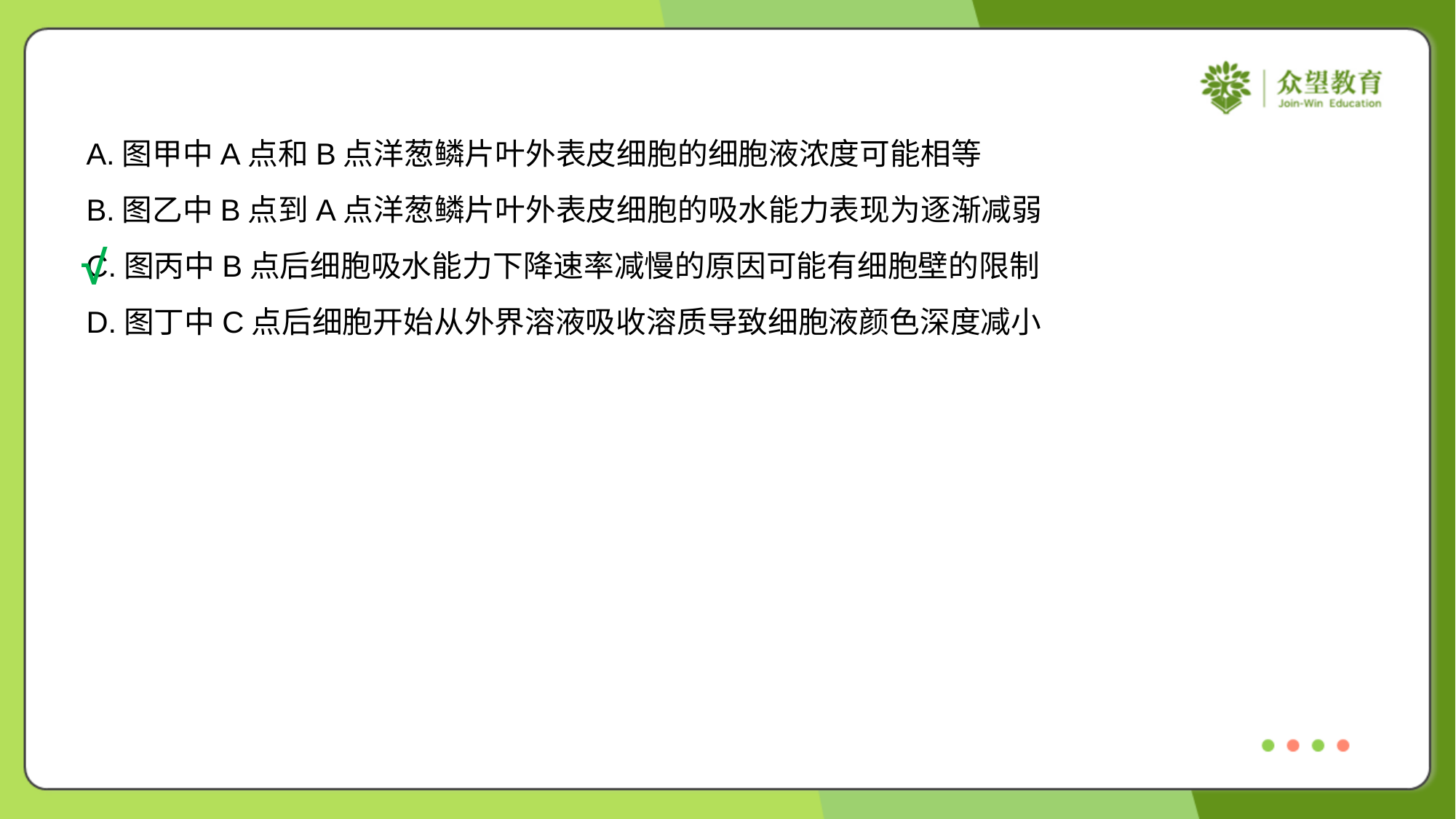

A.图甲中A点和B点洋葱鳞片叶外表皮细胞的细胞液浓度可能相等
B.图乙中B点到A点洋葱鳞片叶外表皮细胞的吸水能力表现为逐渐减弱
C.图丙中B点后细胞吸水能力下降速率减慢的原因可能有细胞壁的限制
D.图丁中C点后细胞开始从外界溶液吸收溶质导致细胞液颜色深度减小
√